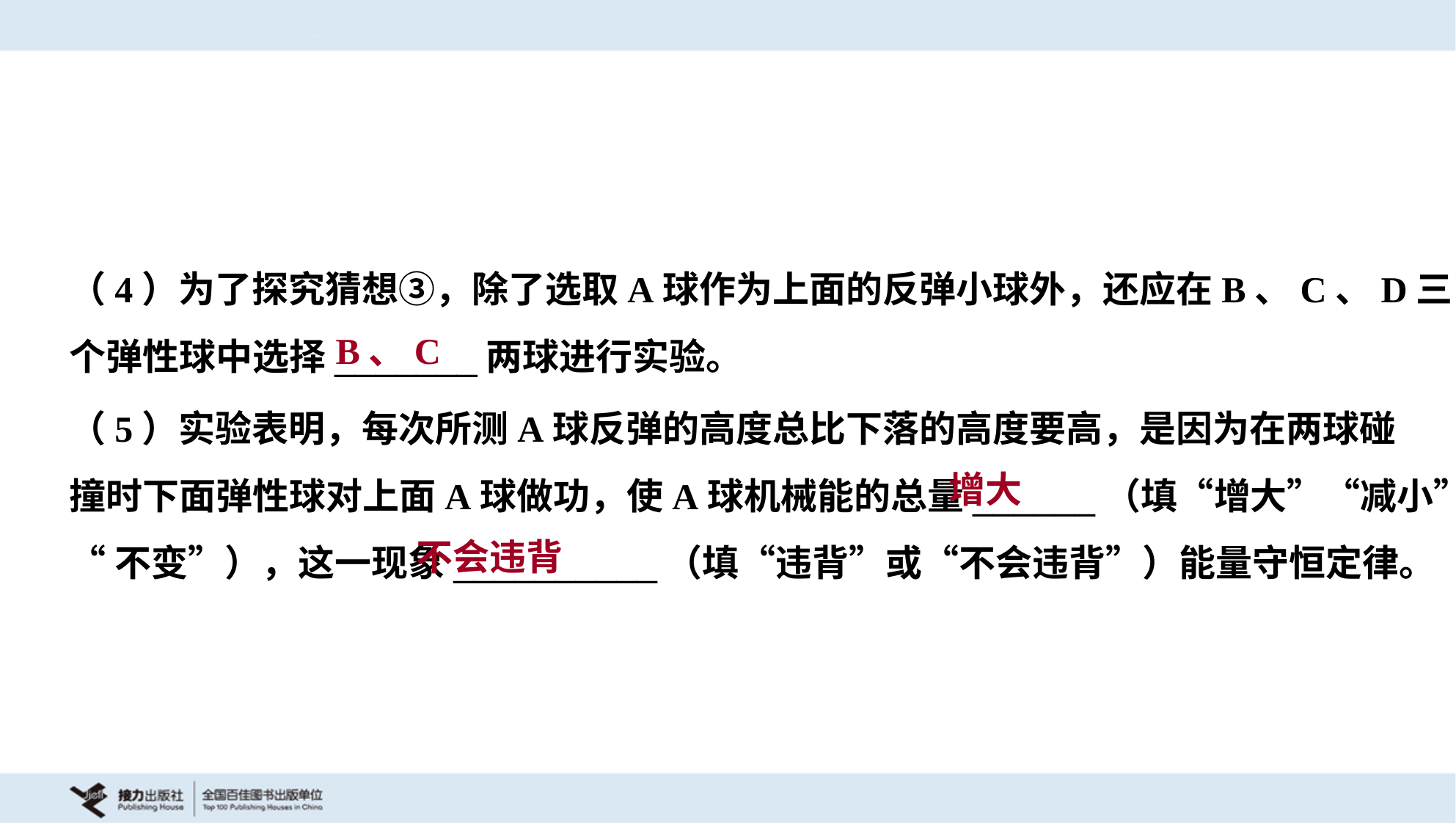

（4）为了探究猜想③，除了选取A球作为上面的反弹小球外，还应在B、C、D三
个弹性球中选择_______两球进行实验。
B、C
（5）实验表明，每次所测A球反弹的高度总比下落的高度要高，是因为在两球碰
撞时下面弹性球对上面A球做功，使A球机械能的总量______（填“增大”“减小”或
“不变”），这一现象__________（填“违背”或“不会违背”）能量守恒定律。
增大
不会违背